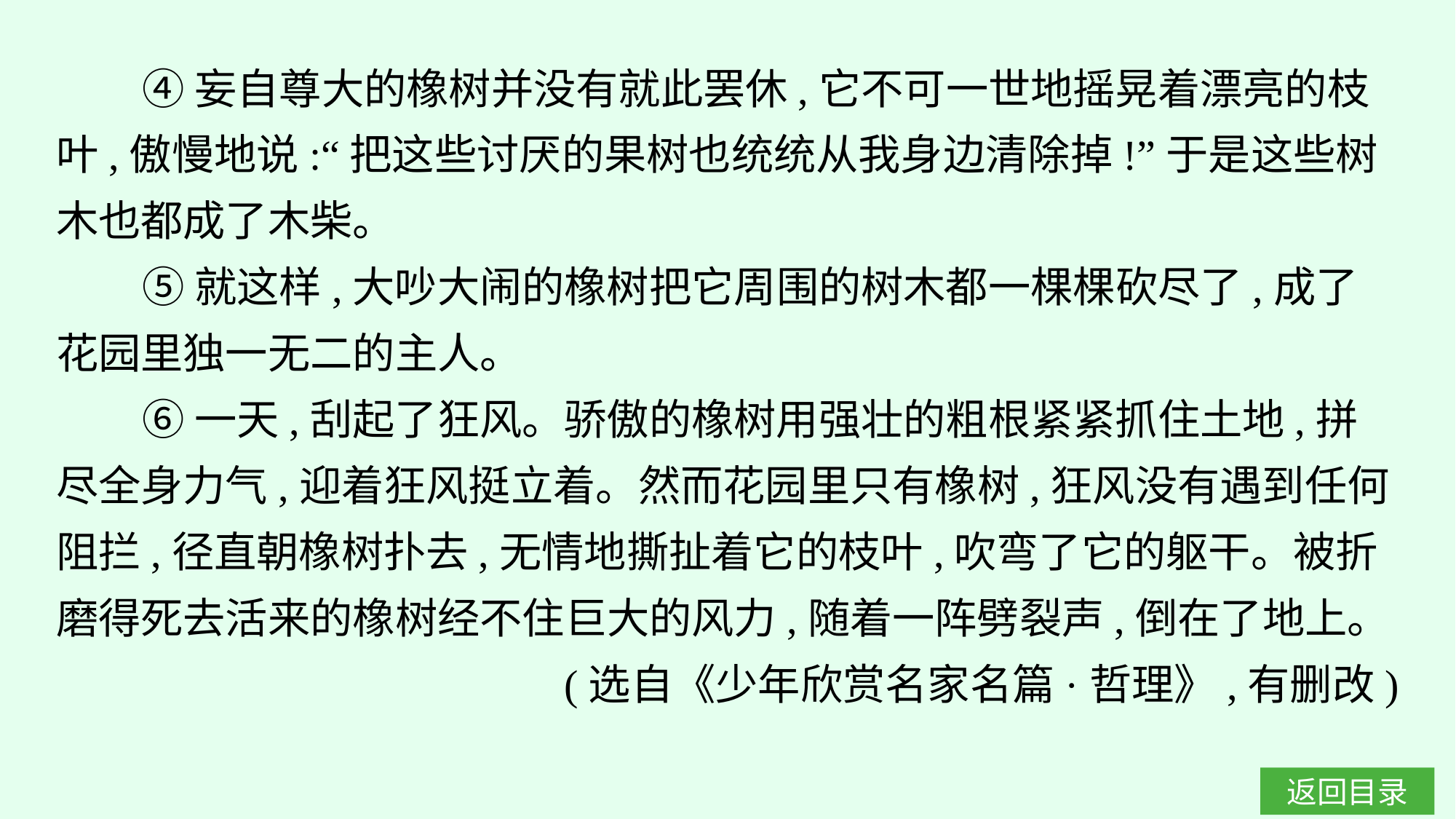

④妄自尊大的橡树并没有就此罢休,它不可一世地摇晃着漂亮的枝叶,傲慢地说:“把这些讨厌的果树也统统从我身边清除掉!”于是这些树木也都成了木柴。
⑤就这样,大吵大闹的橡树把它周围的树木都一棵棵砍尽了,成了花园里独一无二的主人。
⑥一天,刮起了狂风。骄傲的橡树用强壮的粗根紧紧抓住土地,拼尽全身力气,迎着狂风挺立着。然而花园里只有橡树,狂风没有遇到任何阻拦,径直朝橡树扑去,无情地撕扯着它的枝叶,吹弯了它的躯干。被折磨得死去活来的橡树经不住巨大的风力,随着一阵劈裂声,倒在了地上。
(选自《少年欣赏名家名篇·哲理》,有删改)